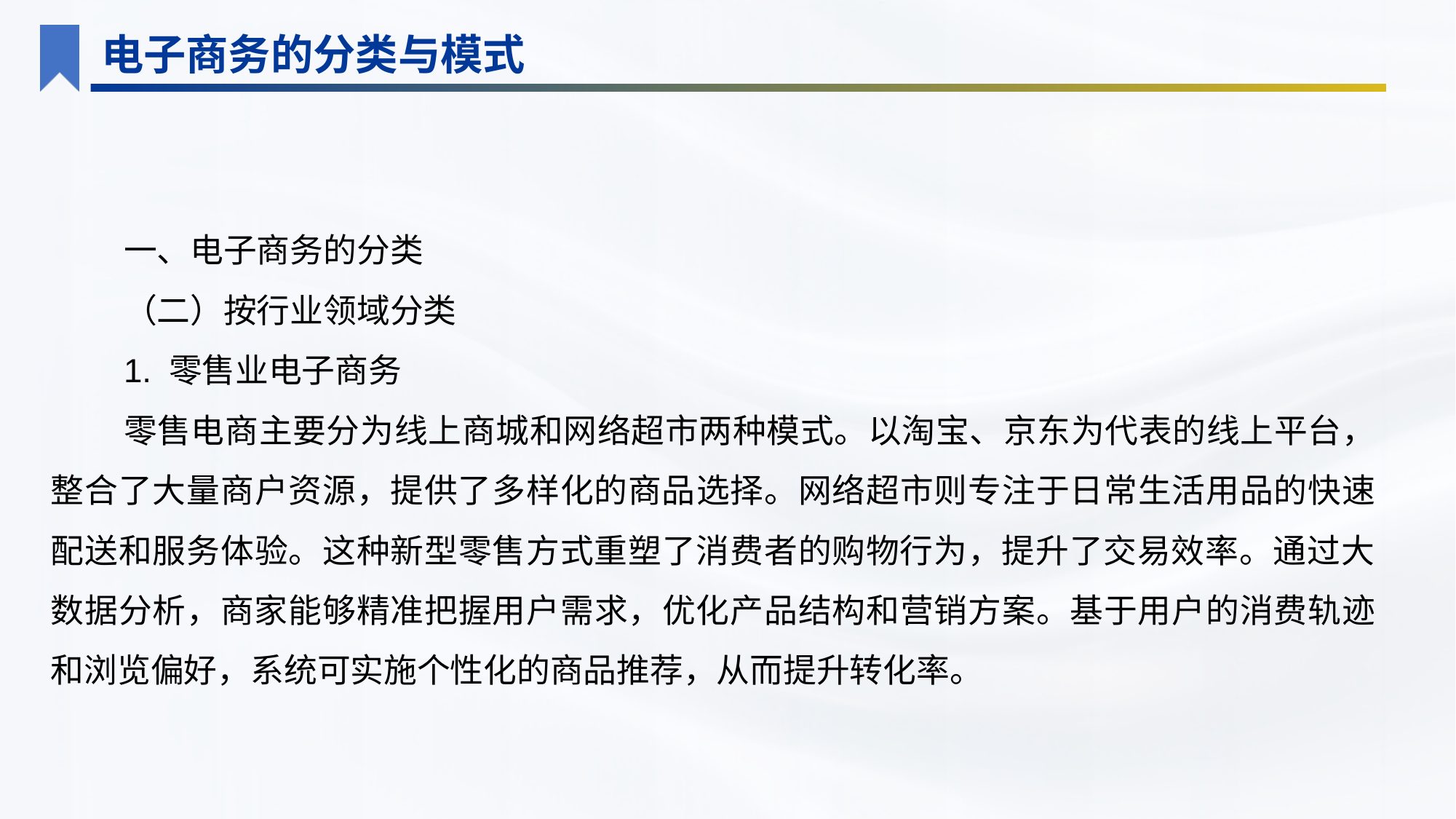

电子商务的分类与模式
一、电子商务的分类
（二）按行业领域分类
1. 零售业电子商务
零售电商主要分为线上商城和网络超市两种模式。以淘宝、京东为代表的线上平台，整合了大量商户资源，提供了多样化的商品选择。网络超市则专注于日常生活用品的快速配送和服务体验。这种新型零售方式重塑了消费者的购物行为，提升了交易效率。通过大数据分析，商家能够精准把握用户需求，优化产品结构和营销方案。基于用户的消费轨迹和浏览偏好，系统可实施个性化的商品推荐，从而提升转化率。